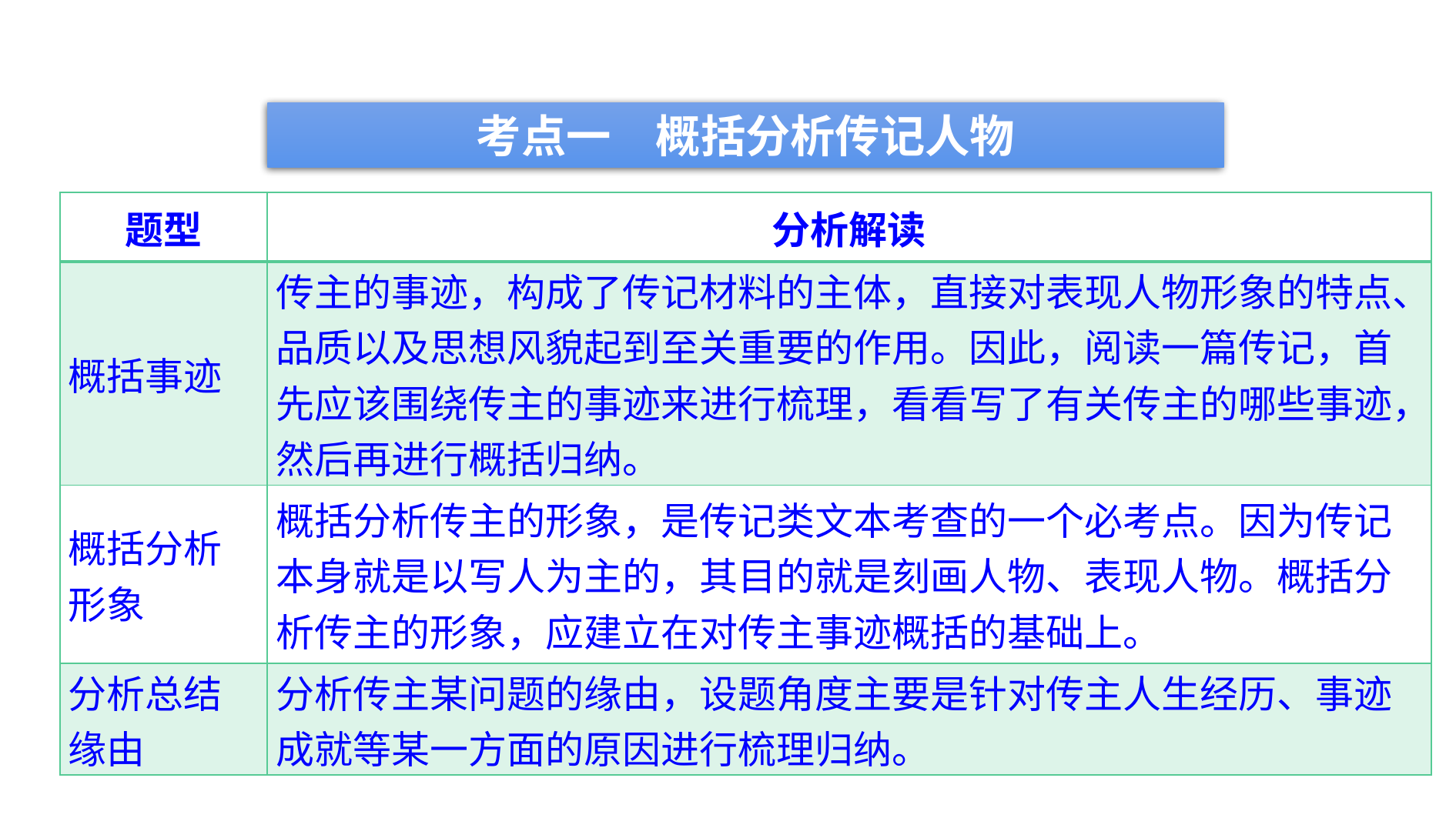

考点一　概括分析传记人物
| 题型 | 分析解读 |
| --- | --- |
| 概括事迹 | 传主的事迹，构成了传记材料的主体，直接对表现人物形象的特点、品质以及思想风貌起到至关重要的作用。因此，阅读一篇传记，首先应该围绕传主的事迹来进行梳理，看看写了有关传主的哪些事迹，然后再进行概括归纳。 |
| 概括分析形象 | 概括分析传主的形象，是传记类文本考查的一个必考点。因为传记本身就是以写人为主的，其目的就是刻画人物、表现人物。概括分析传主的形象，应建立在对传主事迹概括的基础上。 |
| 分析总结缘由 | 分析传主某问题的缘由，设题角度主要是针对传主人生经历、事迹成就等某一方面的原因进行梳理归纳。 |